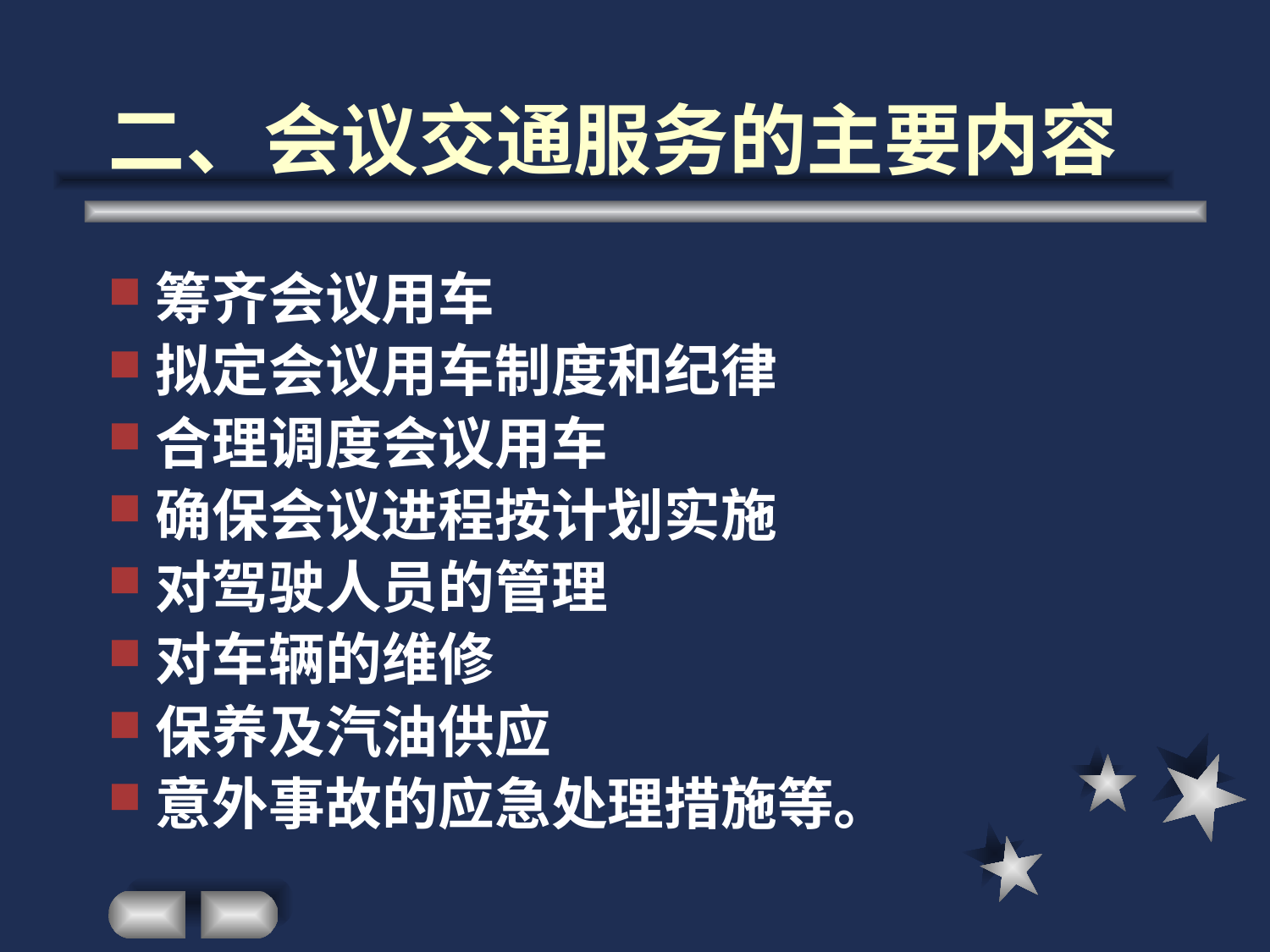

# 二、会议交通服务的主要内容
筹齐会议用车
拟定会议用车制度和纪律
合理调度会议用车
确保会议进程按计划实施
对驾驶人员的管理
对车辆的维修
保养及汽油供应
意外事故的应急处理措施等。